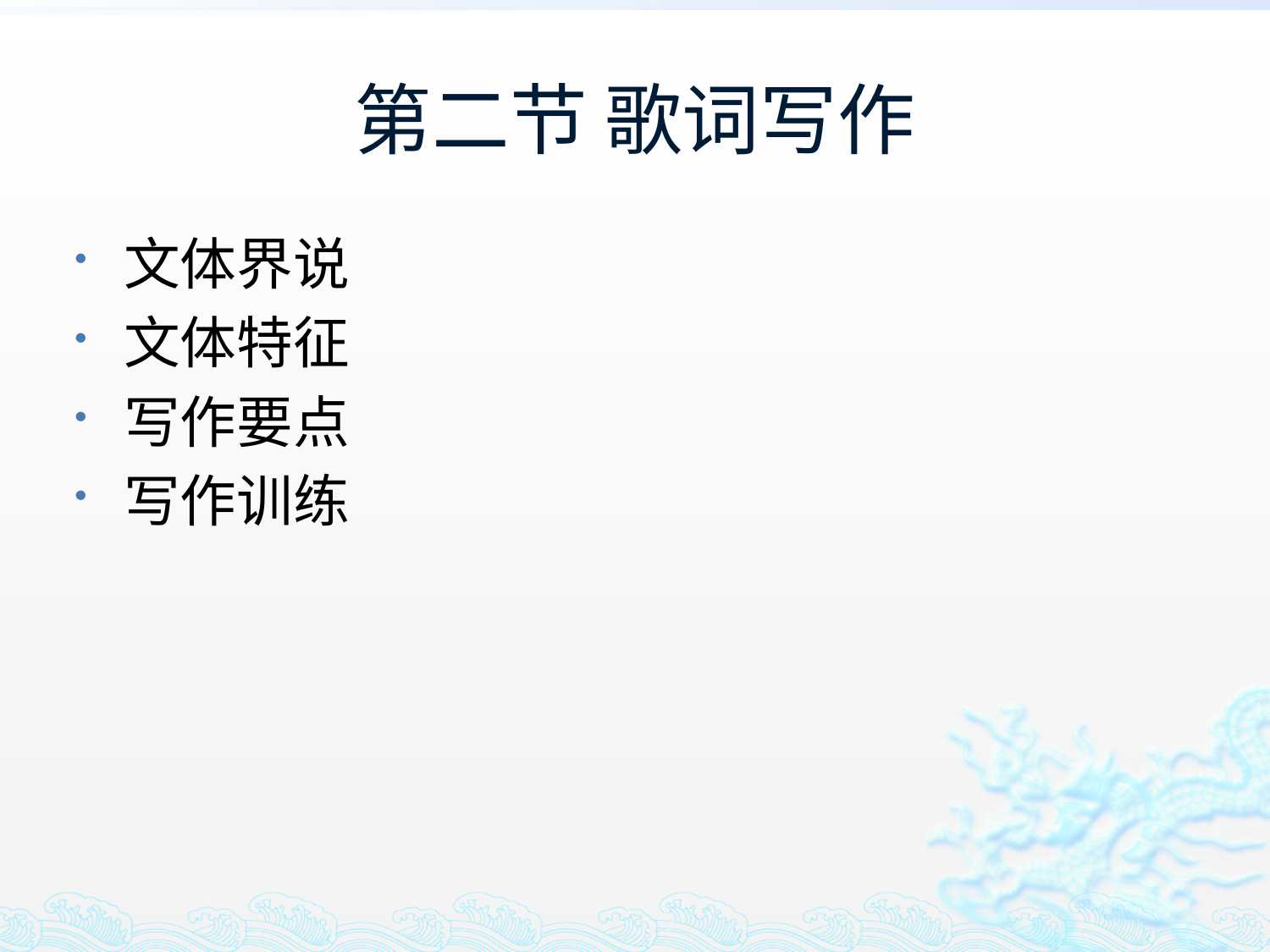

# 第二节 歌词写作
文体界说
文体特征
写作要点
写作训练